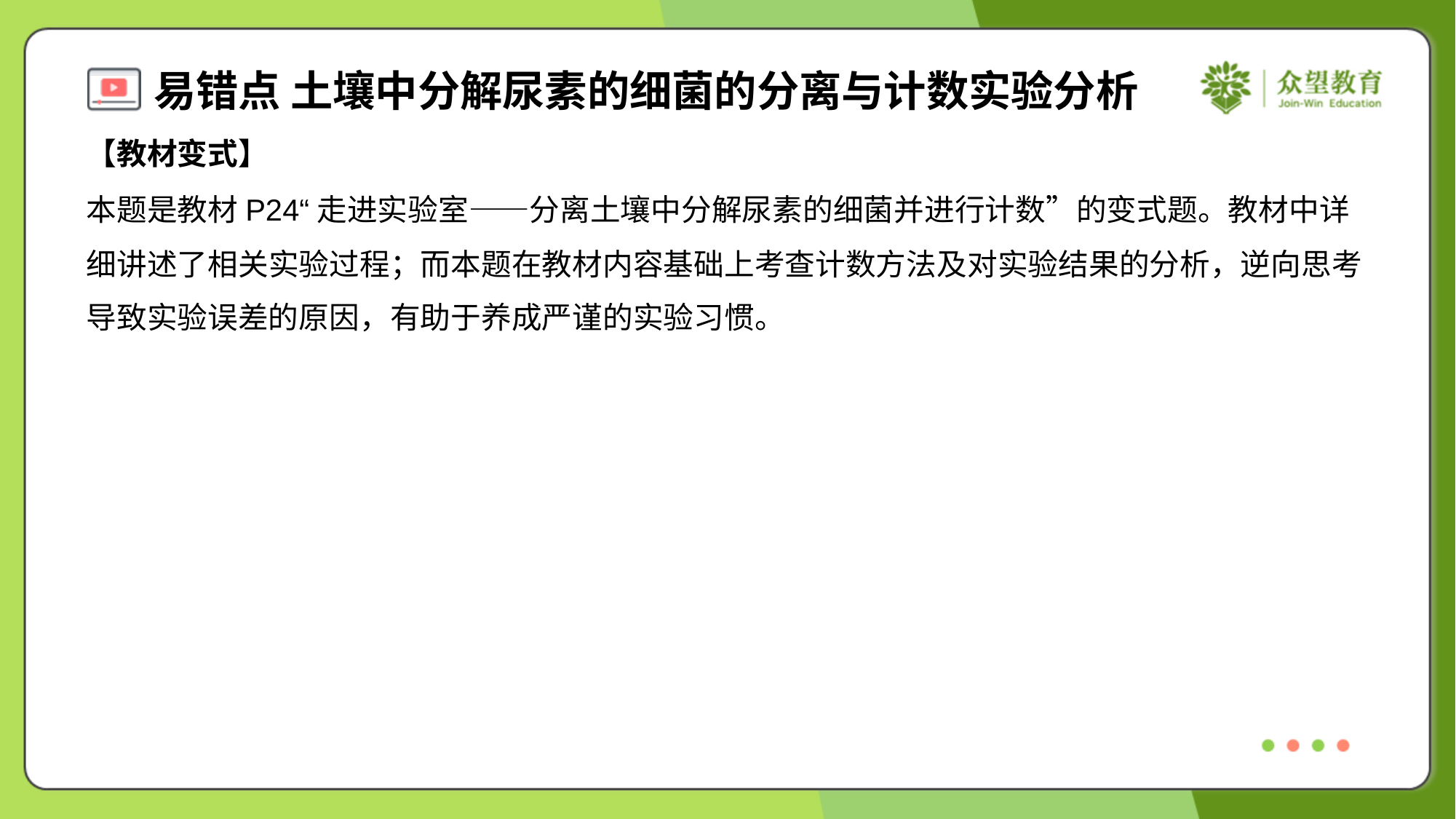

【教材变式】
本题是教材P24“走进实验室——分离土壤中分解尿素的细菌并进行计数”的变式题。教材中详
细讲述了相关实验过程；而本题在教材内容基础上考查计数方法及对实验结果的分析，逆向思考
导致实验误差的原因，有助于养成严谨的实验习惯。